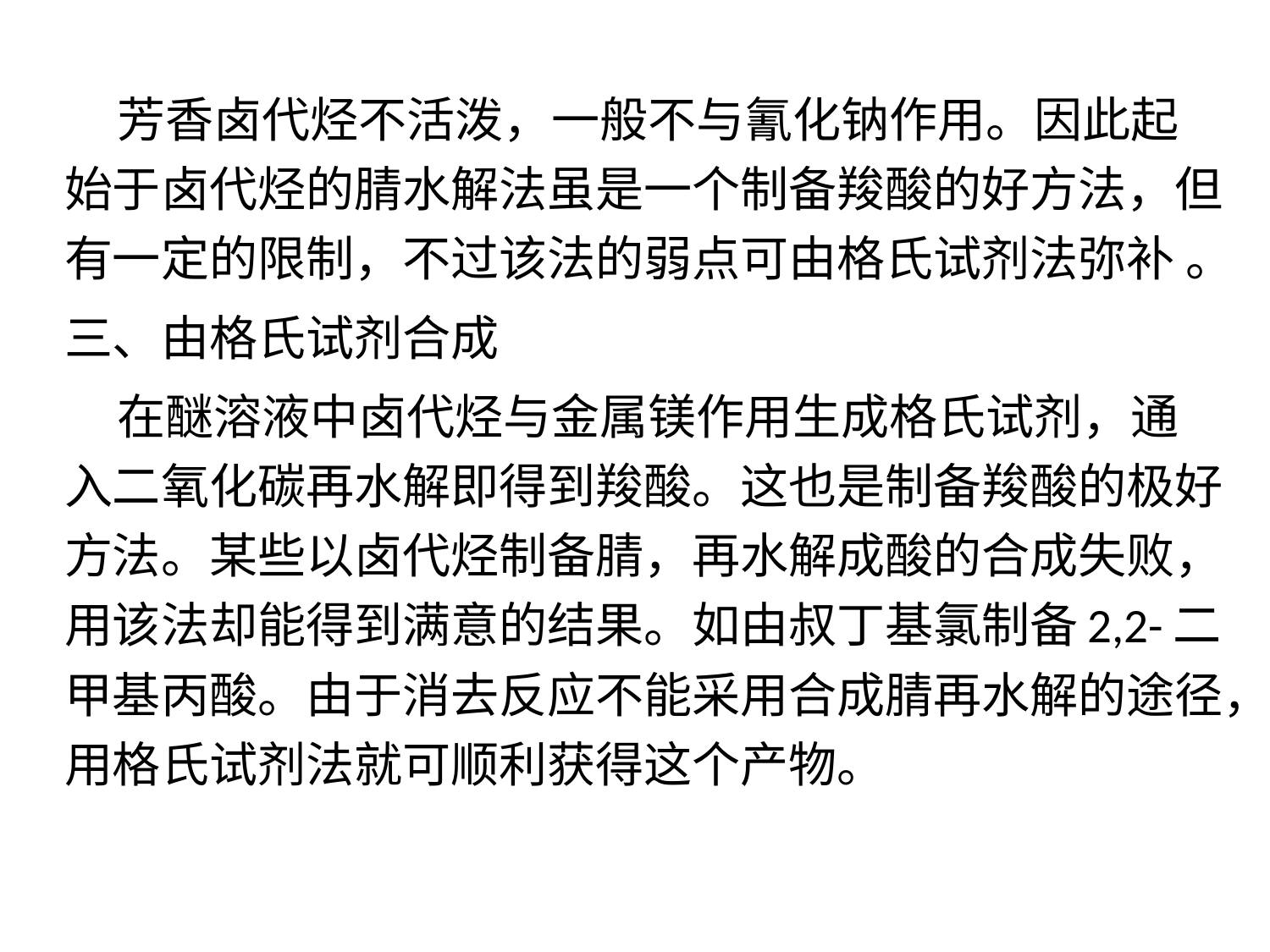

芳香卤代烃不活泼，一般不与氰化钠作用。因此起始于卤代烃的腈水解法虽是一个制备羧酸的好方法，但有一定的限制，不过该法的弱点可由格氏试剂法弥补 。
三、由格氏试剂合成
    在醚溶液中卤代烃与金属镁作用生成格氏试剂，通入二氧化碳再水解即得到羧酸。这也是制备羧酸的极好方法。某些以卤代烃制备腈，再水解成酸的合成失败，用该法却能得到满意的结果。如由叔丁基氯制备2,2-二甲基丙酸。由于消去反应不能采用合成腈再水解的途径，用格氏试剂法就可顺利获得这个产物。